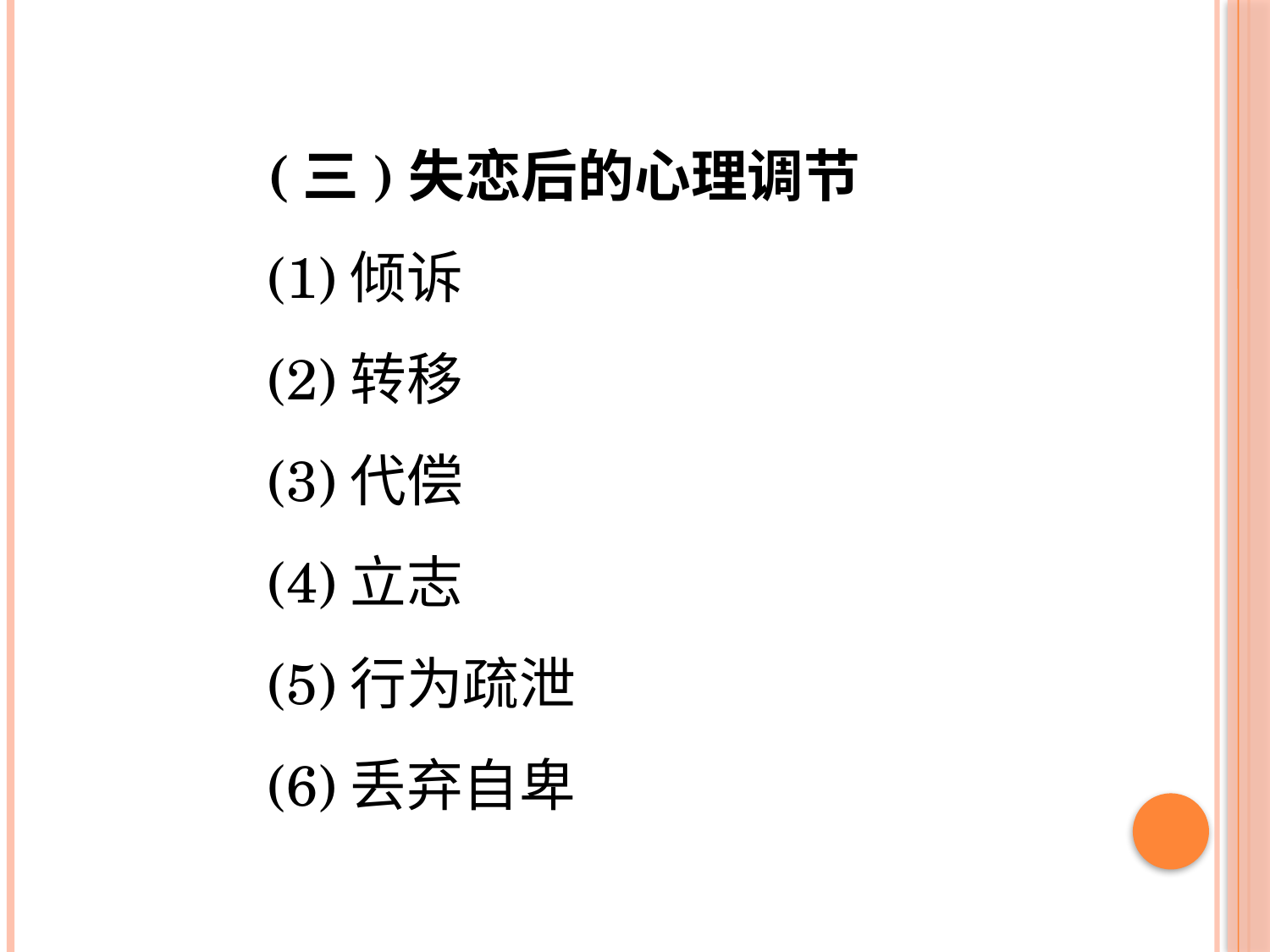

(三)失恋后的心理调节
(1)倾诉
(2)转移
(3)代偿
(4)立志
(5)行为疏泄
(6)丢弃自卑